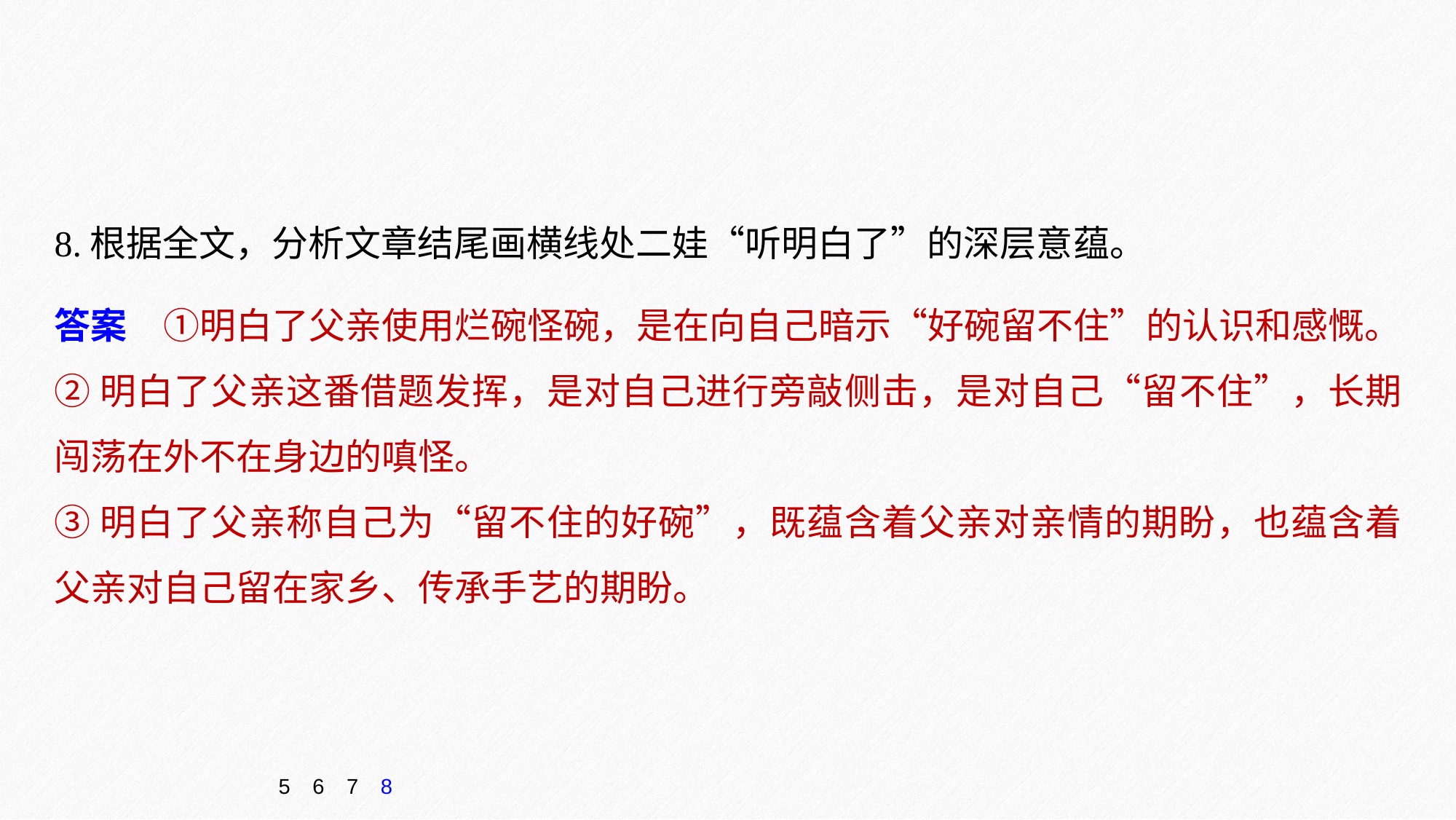

8.根据全文，分析文章结尾画横线处二娃“听明白了”的深层意蕴。
答案　①明白了父亲使用烂碗怪碗，是在向自己暗示“好碗留不住”的认识和感慨。
②明白了父亲这番借题发挥，是对自己进行旁敲侧击，是对自己“留不住”，长期闯荡在外不在身边的嗔怪。
③明白了父亲称自己为“留不住的好碗”，既蕴含着父亲对亲情的期盼，也蕴含着父亲对自己留在家乡、传承手艺的期盼。
5
6
7
8